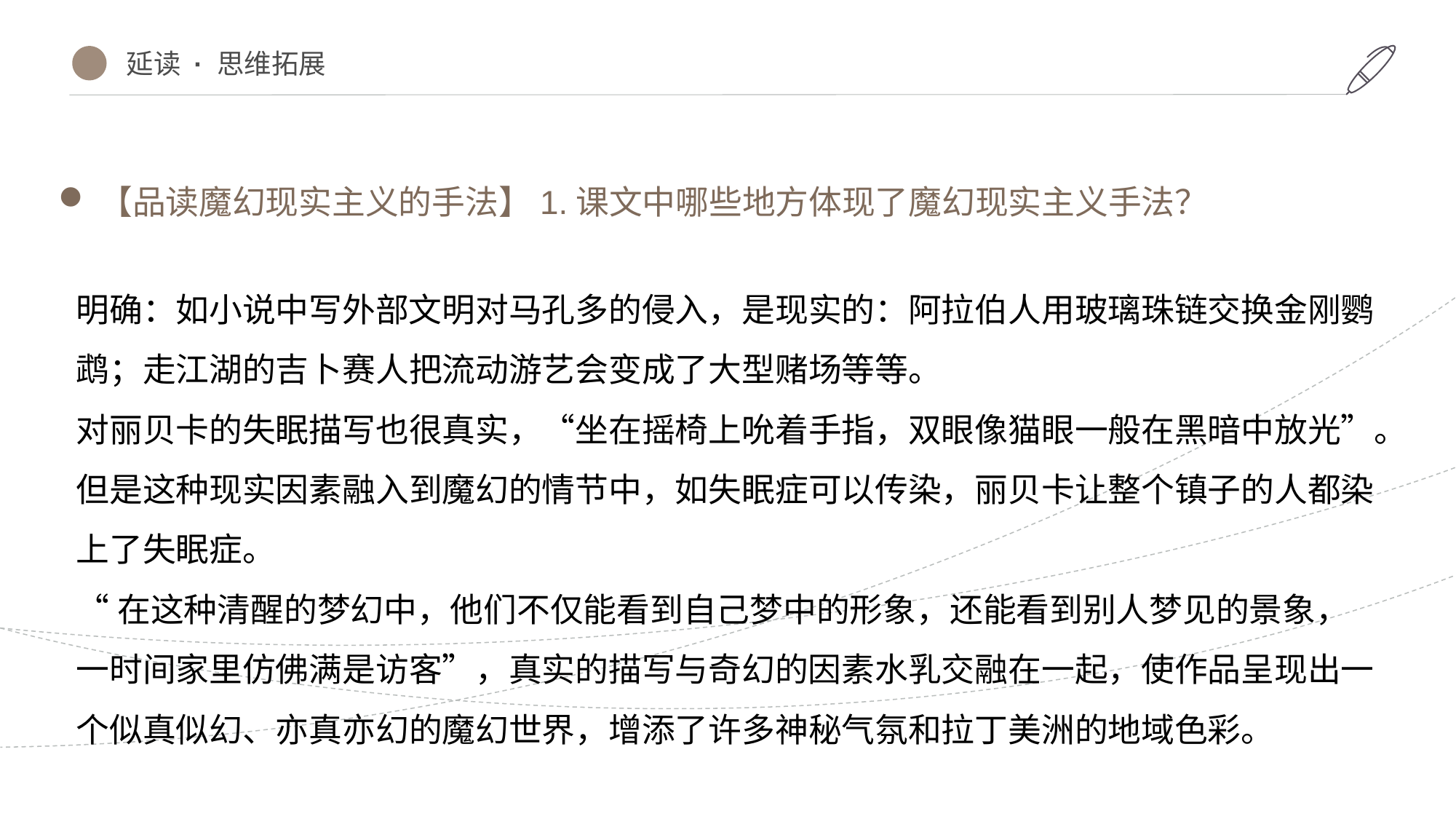

延读 · 思维拓展

【品读魔幻现实主义的手法】1.课文中哪些地方体现了魔幻现实主义手法？
明确：如小说中写外部文明对马孔多的侵入，是现实的：阿拉伯人用玻璃珠链交换金刚鹦鹉；走江湖的吉卜赛人把流动游艺会变成了大型赌场等等。
对丽贝卡的失眠描写也很真实，“坐在摇椅上吮着手指，双眼像猫眼一般在黑暗中放光”。
但是这种现实因素融入到魔幻的情节中，如失眠症可以传染，丽贝卡让整个镇子的人都染上了失眠症。
“在这种清醒的梦幻中，他们不仅能看到自己梦中的形象，还能看到别人梦见的景象，一时间家里仿佛满是访客”，真实的描写与奇幻的因素水乳交融在一起，使作品呈现出一个似真似幻、亦真亦幻的魔幻世界，增添了许多神秘气氛和拉丁美洲的地域色彩。